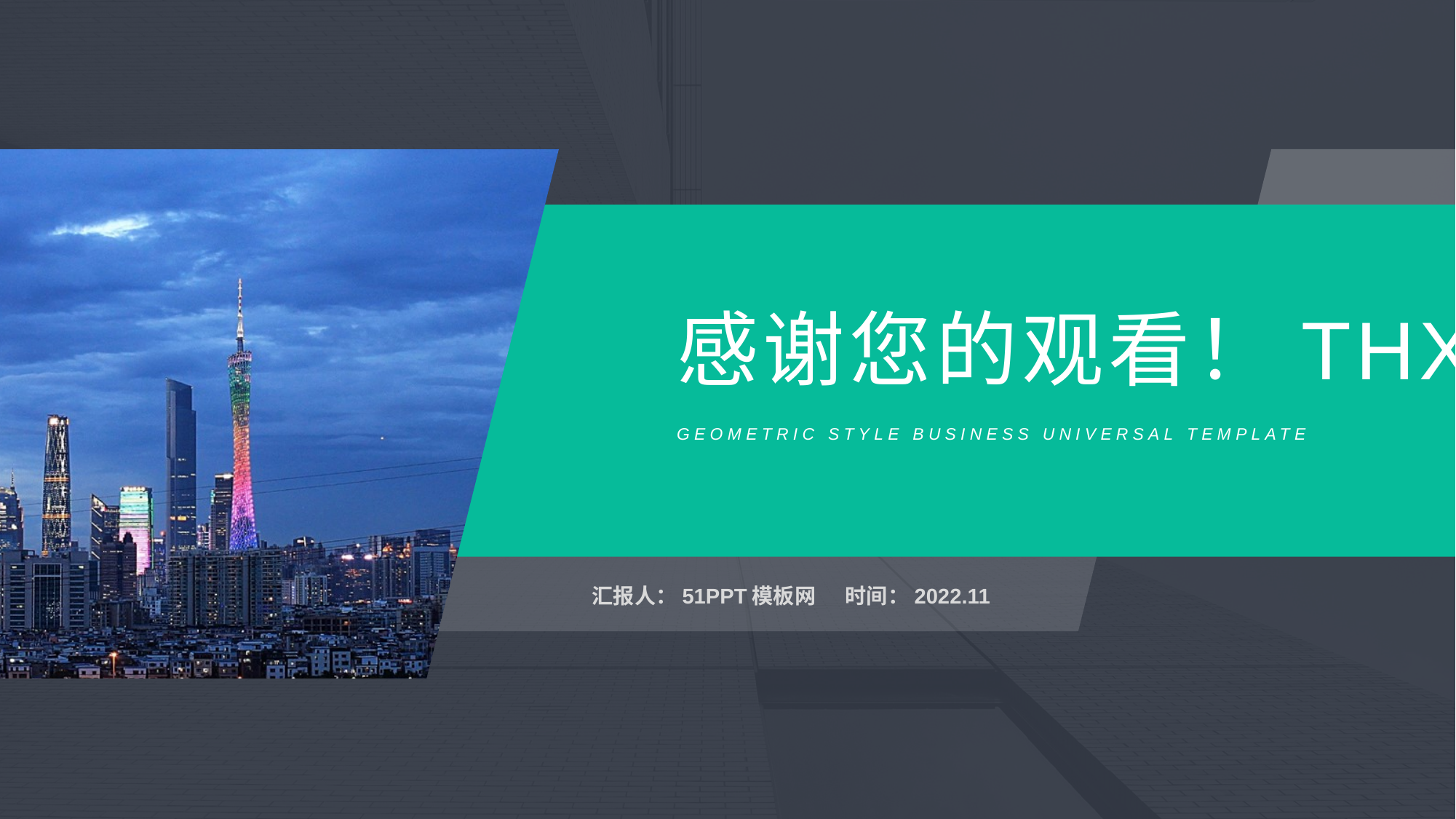

感谢您的观看！THX
GEOMETRIC STYLE BUSINESS UNIVERSAL TEMPLATE

汇报人：51PPT模板网      时间：2022.11